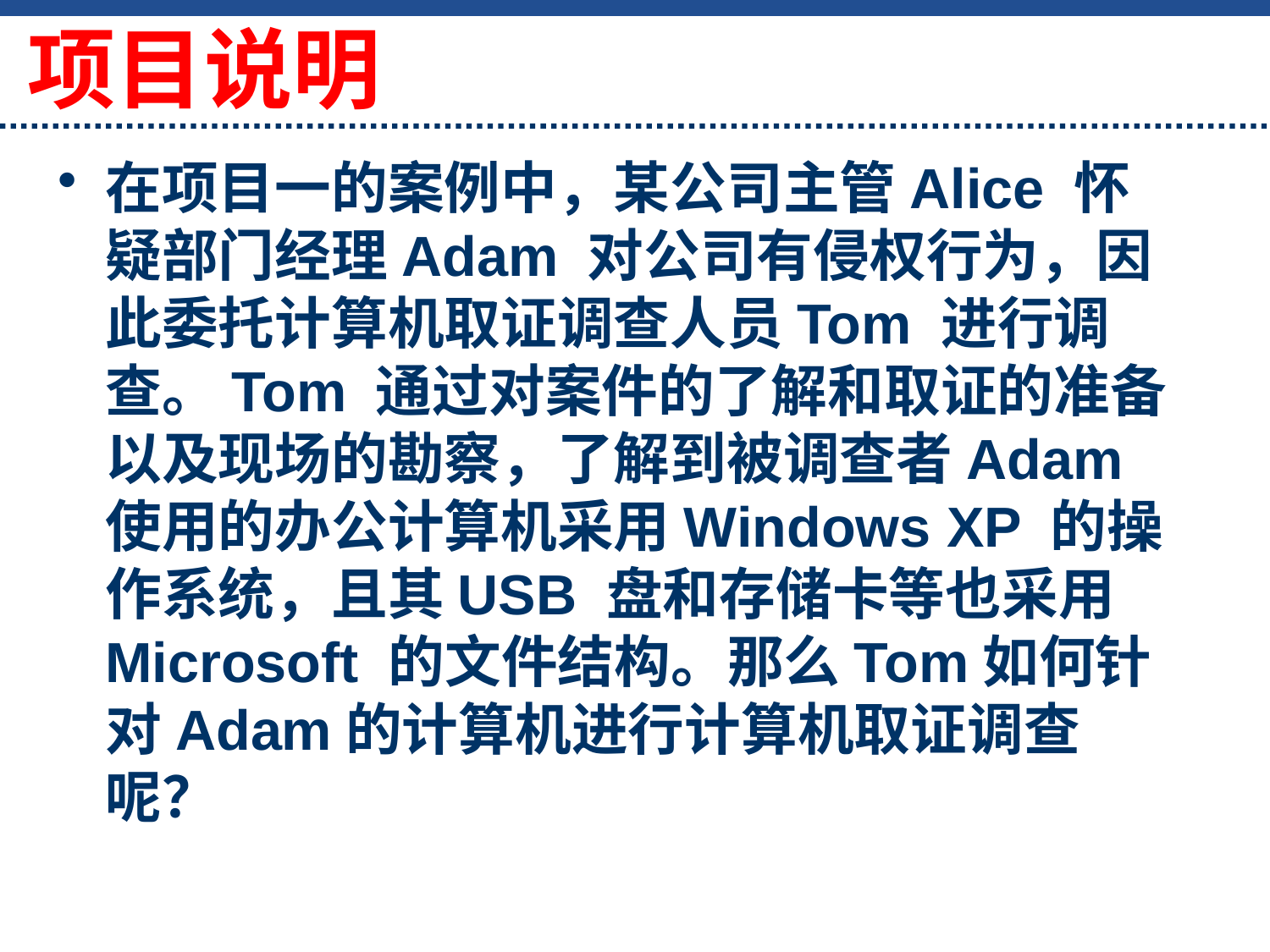

项目说明
在项目一的案例中，某公司主管Alice 怀疑部门经理Adam 对公司有侵权行为，因此委托计算机取证调查人员Tom 进行调查。Tom 通过对案件的了解和取证的准备以及现场的勘察，了解到被调查者Adam 使用的办公计算机采用Windows XP 的操作系统，且其USB 盘和存储卡等也采用Microsoft 的文件结构。那么Tom如何针对Adam的计算机进行计算机取证调查呢？